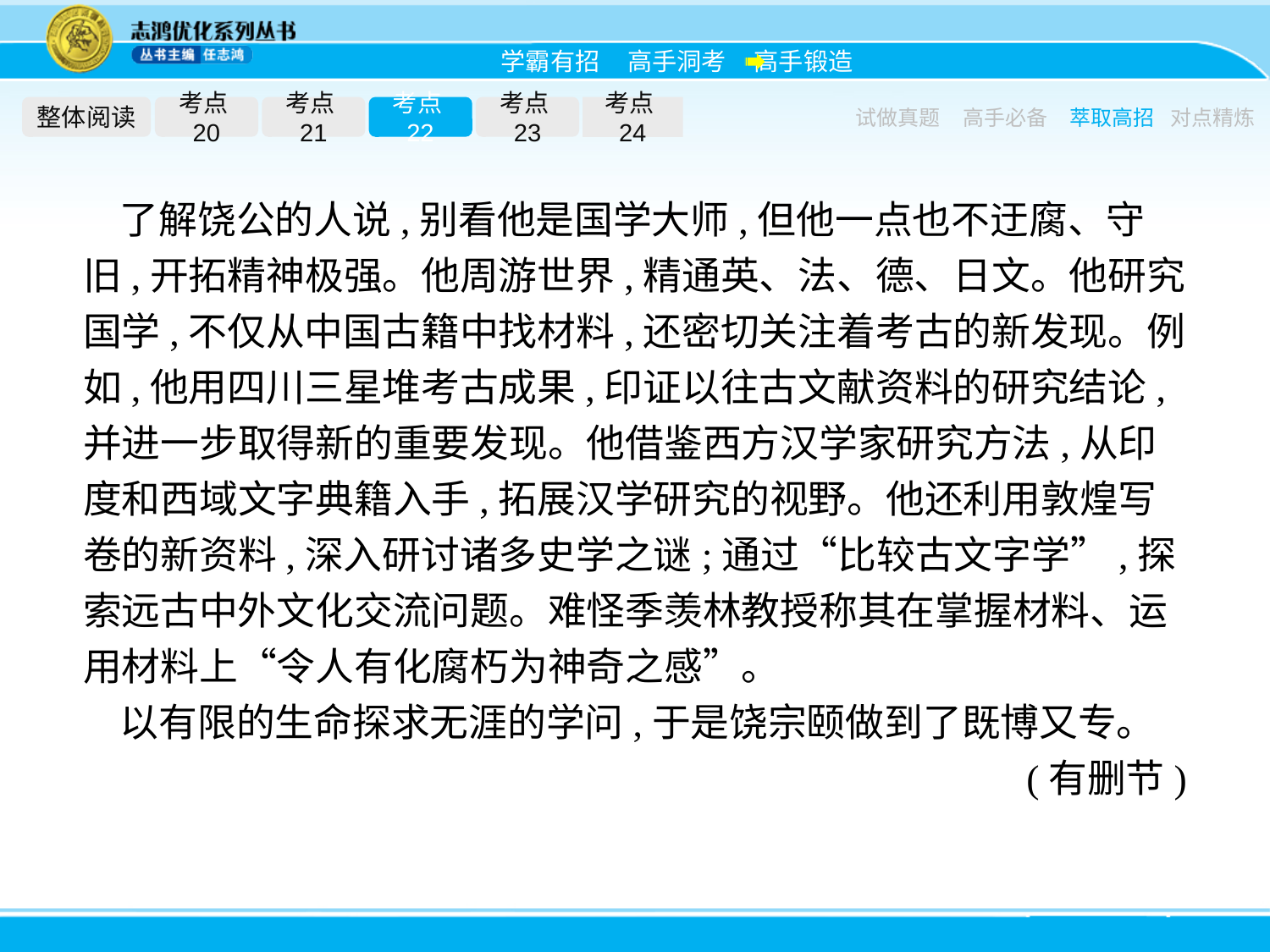

整体阅读
考点20
考点21
考点22
考点23
考点24
试做真题
高手必备
萃取高招
对点精炼
了解饶公的人说,别看他是国学大师,但他一点也不迂腐、守旧,开拓精神极强。他周游世界,精通英、法、德、日文。他研究国学,不仅从中国古籍中找材料,还密切关注着考古的新发现。例如,他用四川三星堆考古成果,印证以往古文献资料的研究结论,并进一步取得新的重要发现。他借鉴西方汉学家研究方法,从印度和西域文字典籍入手,拓展汉学研究的视野。他还利用敦煌写卷的新资料,深入研讨诸多史学之谜;通过“比较古文字学”,探索远古中外文化交流问题。难怪季羡林教授称其在掌握材料、运用材料上“令人有化腐朽为神奇之感”。
以有限的生命探求无涯的学问,于是饶宗颐做到了既博又专。
(有删节)